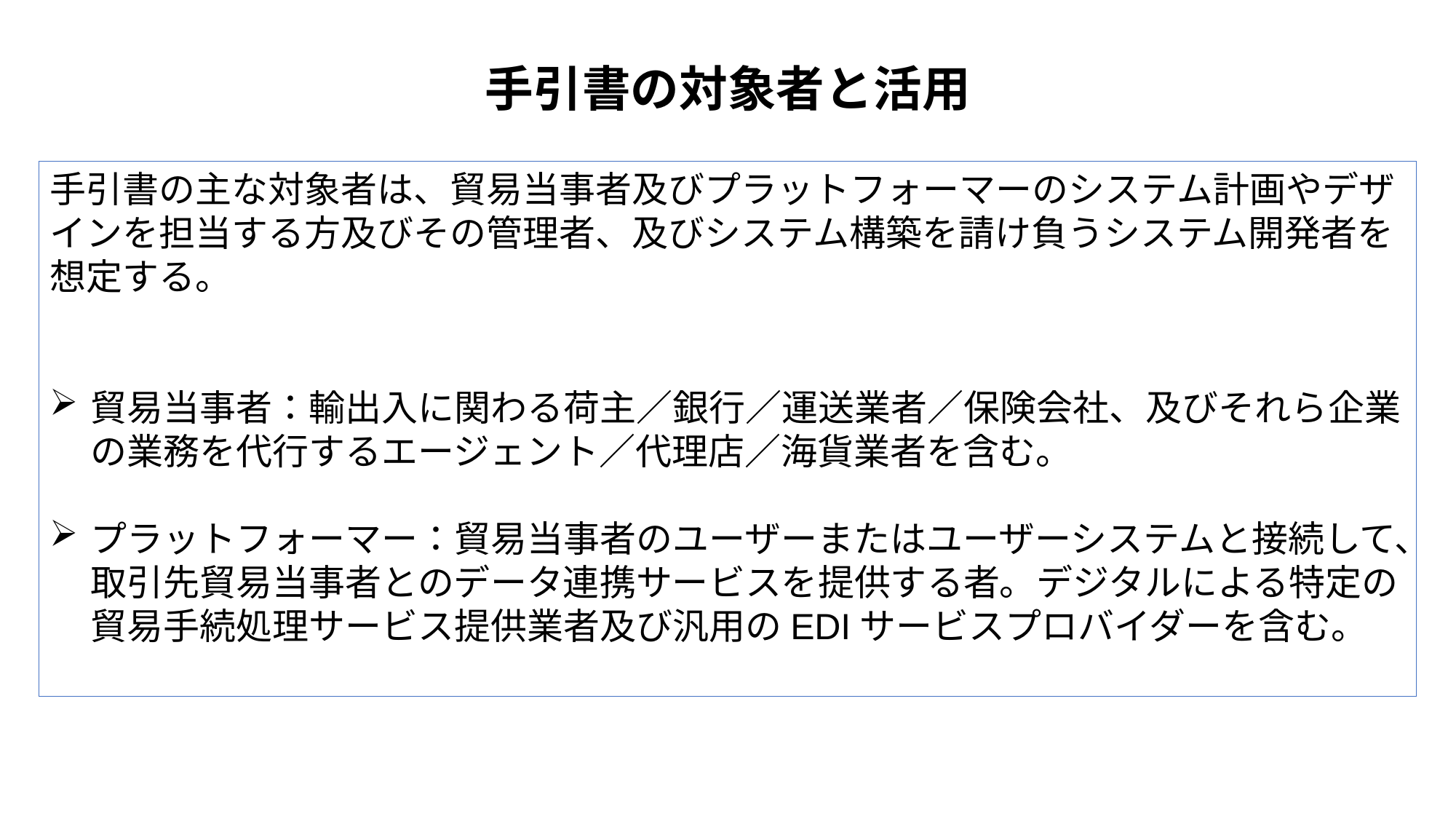

手引書の対象者と活用
手引書の主な対象者は、貿易当事者及びプラットフォーマーのシステム計画やデザインを担当する方及びその管理者、及びシステム構築を請け負うシステム開発者を想定する。

貿易当事者：輸出入に関わる荷主／銀行／運送業者／保険会社、及びそれら企業の業務を代行するエージェント／代理店／海貨業者を含む。

プラットフォーマー：貿易当事者のユーザーまたはユーザーシステムと接続して、取引先貿易当事者とのデータ連携サービスを提供する者。デジタルによる特定の貿易手続処理サービス提供業者及び汎用のEDIサービスプロバイダーを含む。